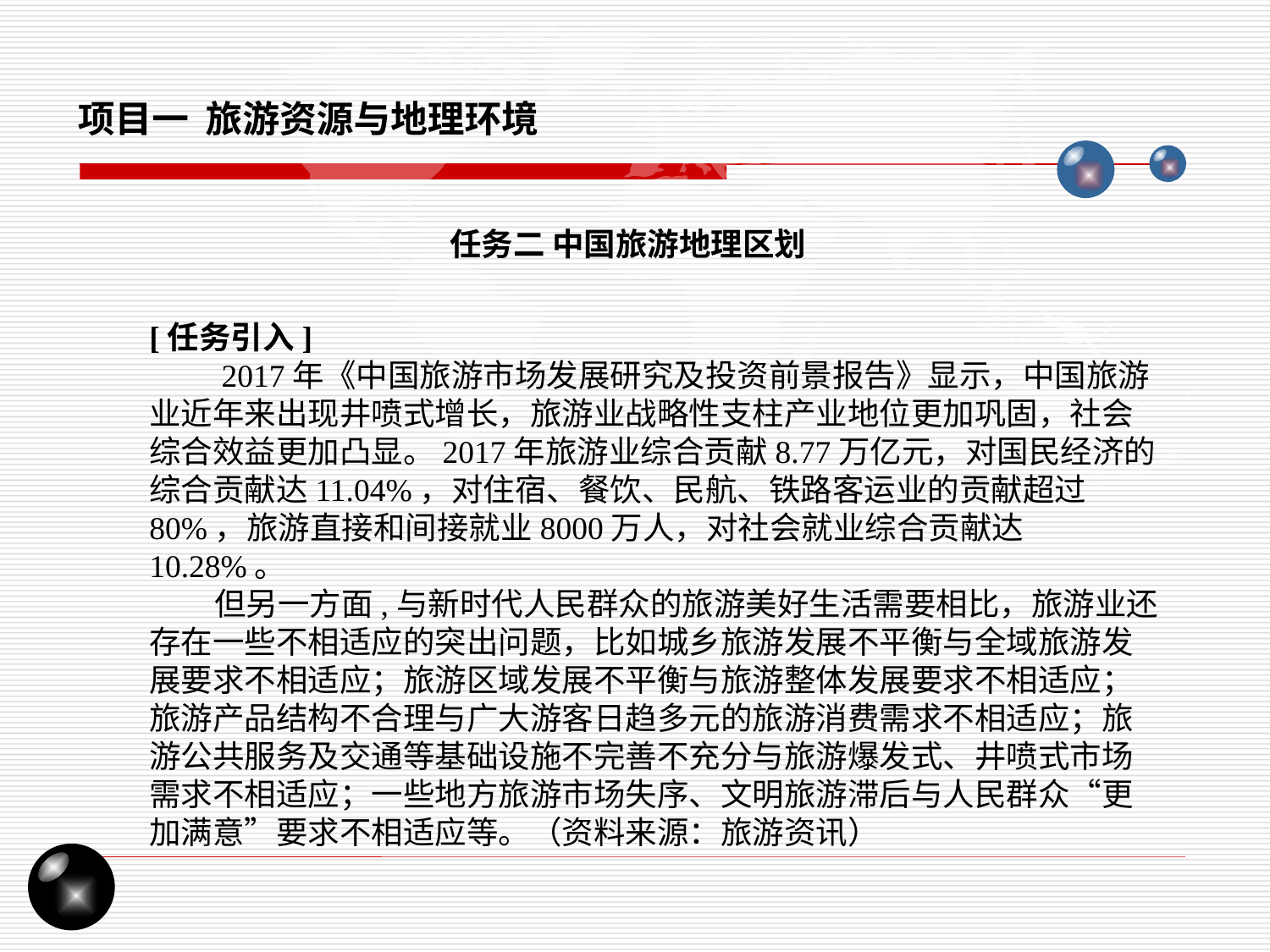

项目一  旅游资源与地理环境
任务二 中国旅游地理区划

[任务引入]
         2017年《中国旅游市场发展研究及投资前景报告》显示，中国旅游业近年来出现井喷式增长，旅游业战略性支柱产业地位更加巩固，社会综合效益更加凸显。2017年旅游业综合贡献8.77万亿元，对国民经济的综合贡献达11.04%，对住宿、餐饮、民航、铁路客运业的贡献超过80%，旅游直接和间接就业8000万人，对社会就业综合贡献达10.28%。
        但另一方面,与新时代人民群众的旅游美好生活需要相比，旅游业还存在一些不相适应的突出问题，比如城乡旅游发展不平衡与全域旅游发展要求不相适应；旅游区域发展不平衡与旅游整体发展要求不相适应；旅游产品结构不合理与广大游客日趋多元的旅游消费需求不相适应；旅游公共服务及交通等基础设施不完善不充分与旅游爆发式、井喷式市场需求不相适应；一些地方旅游市场失序、文明旅游滞后与人民群众“更加满意”要求不相适应等。（资料来源：旅游资讯）